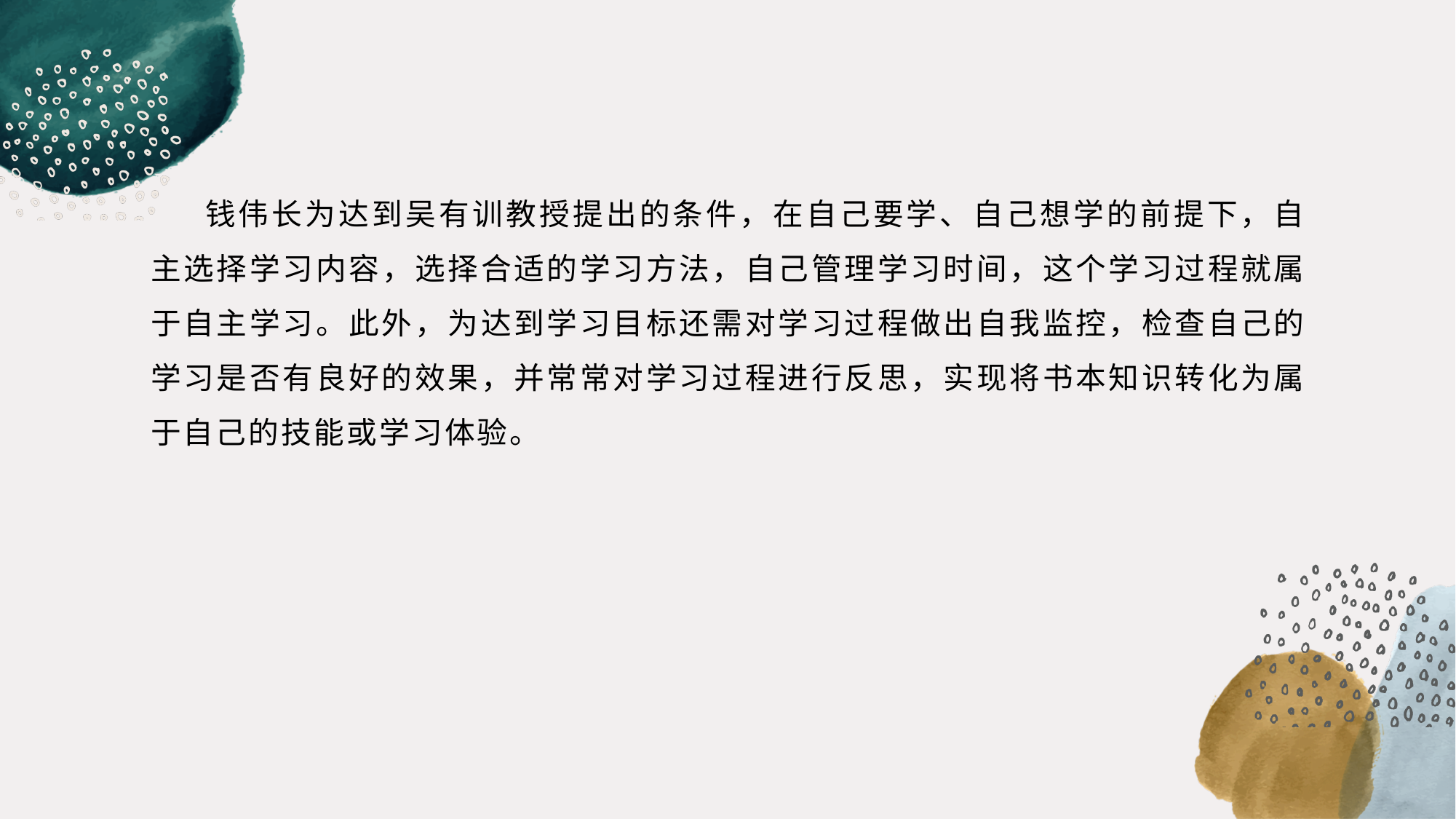

钱伟长为达到吴有训教授提出的条件，在自己要学、自己想学的前提下，自主选择学习内容，选择合适的学习方法，自己管理学习时间，这个学习过程就属于自主学习。此外，为达到学习目标还需对学习过程做出自我监控，检查自己的学习是否有良好的效果，并常常对学习过程进行反思，实现将书本知识转化为属于自己的技能或学习体验。